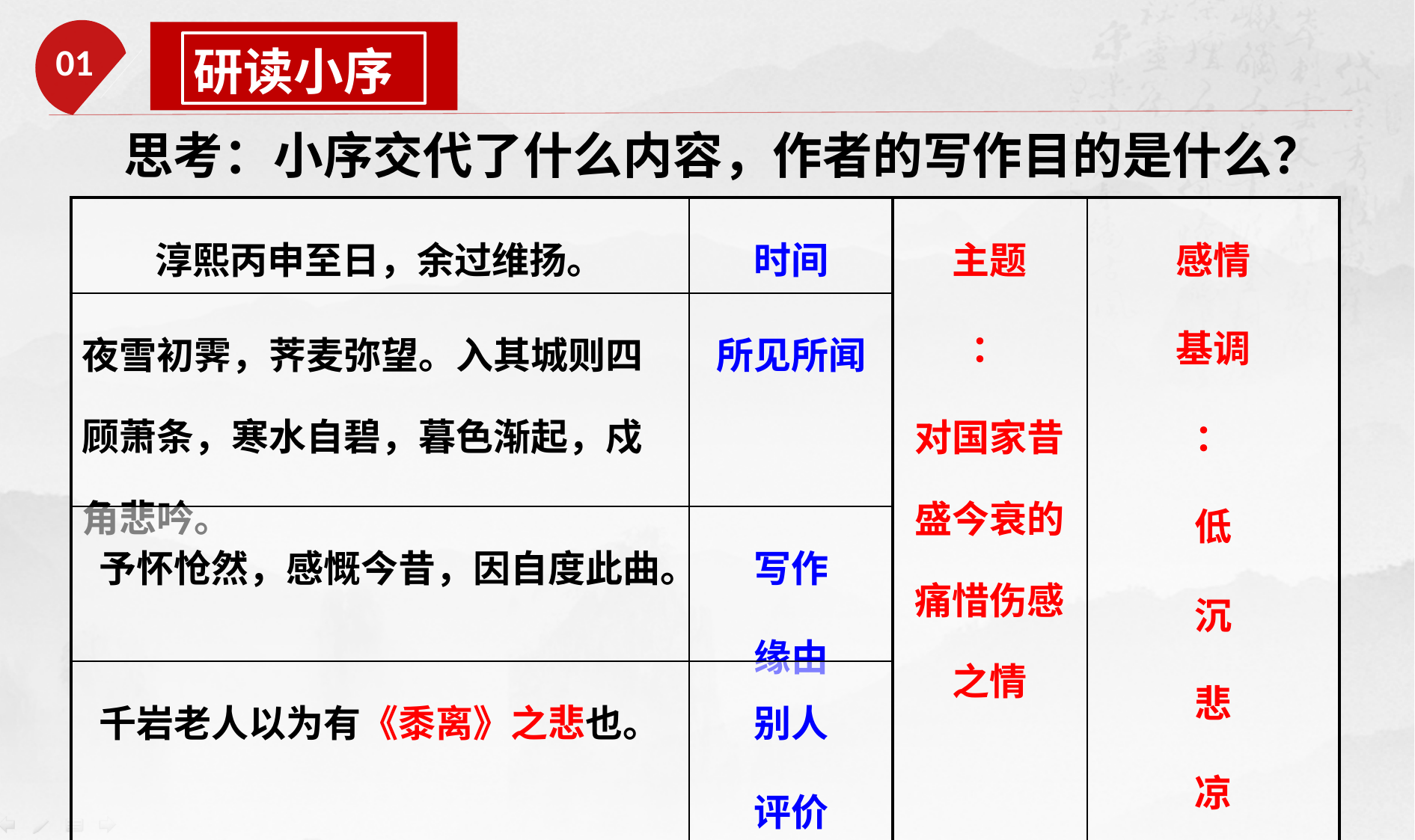

01

研读小序
思考：小序交代了什么内容，作者的写作目的是什么？
| 淳熙丙申至日，余过维扬。 | 时间 | 主题 ： 对国家昔盛今衰的痛惜伤感之情 | 感情 基调 ： 低 沉 悲 凉 |
| --- | --- | --- | --- |
| 夜雪初霁，荠麦弥望。入其城则四顾萧条，寒水自碧，暮色渐起，戍角悲吟。 | 所见所闻 |  |  |
| 予怀怆然，感慨今昔，因自度此曲。 | 写作 缘由 |  |  |
| 千岩老人以为有《黍离》之悲也。 | 别人 评价 |  |  |